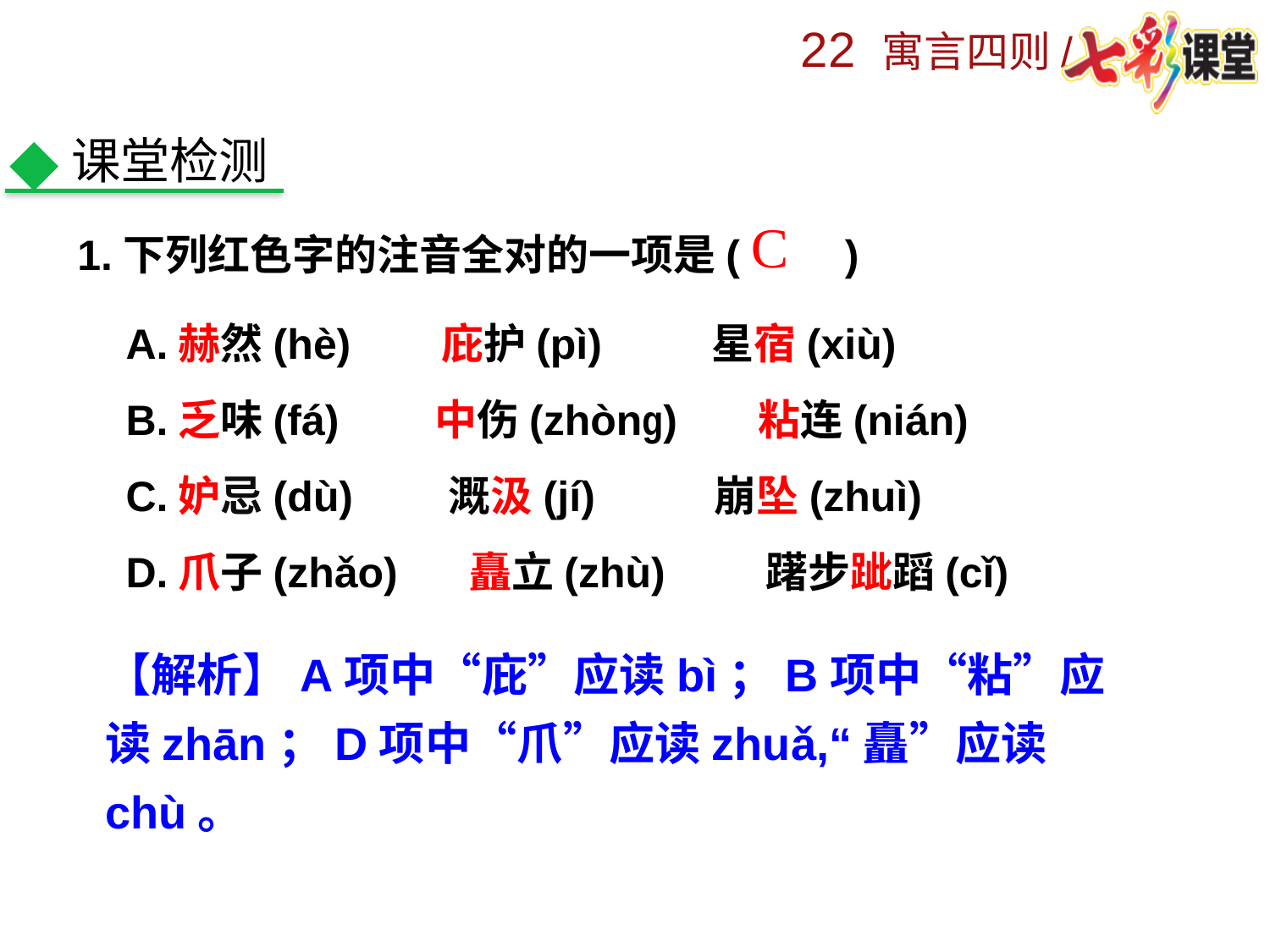

课堂检测

1.下列红色字的注音全对的一项是(　　)
C
A.赫然(hè)　    庇护(pì)　      星宿(xiù)
B.乏味(fá)  　  中伤(zhòng)　   粘连(nián)
C.妒忌(dù)  　  溉汲(jí)　       崩坠(zhuì)
D.爪子(zhǎo)　  矗立(zhù)　     躇步跐蹈(cǐ)
【解析】A项中“庇”应读bì；B项中“粘”应读zhān；D项中“爪”应读zhuǎ,“矗”应读chù。